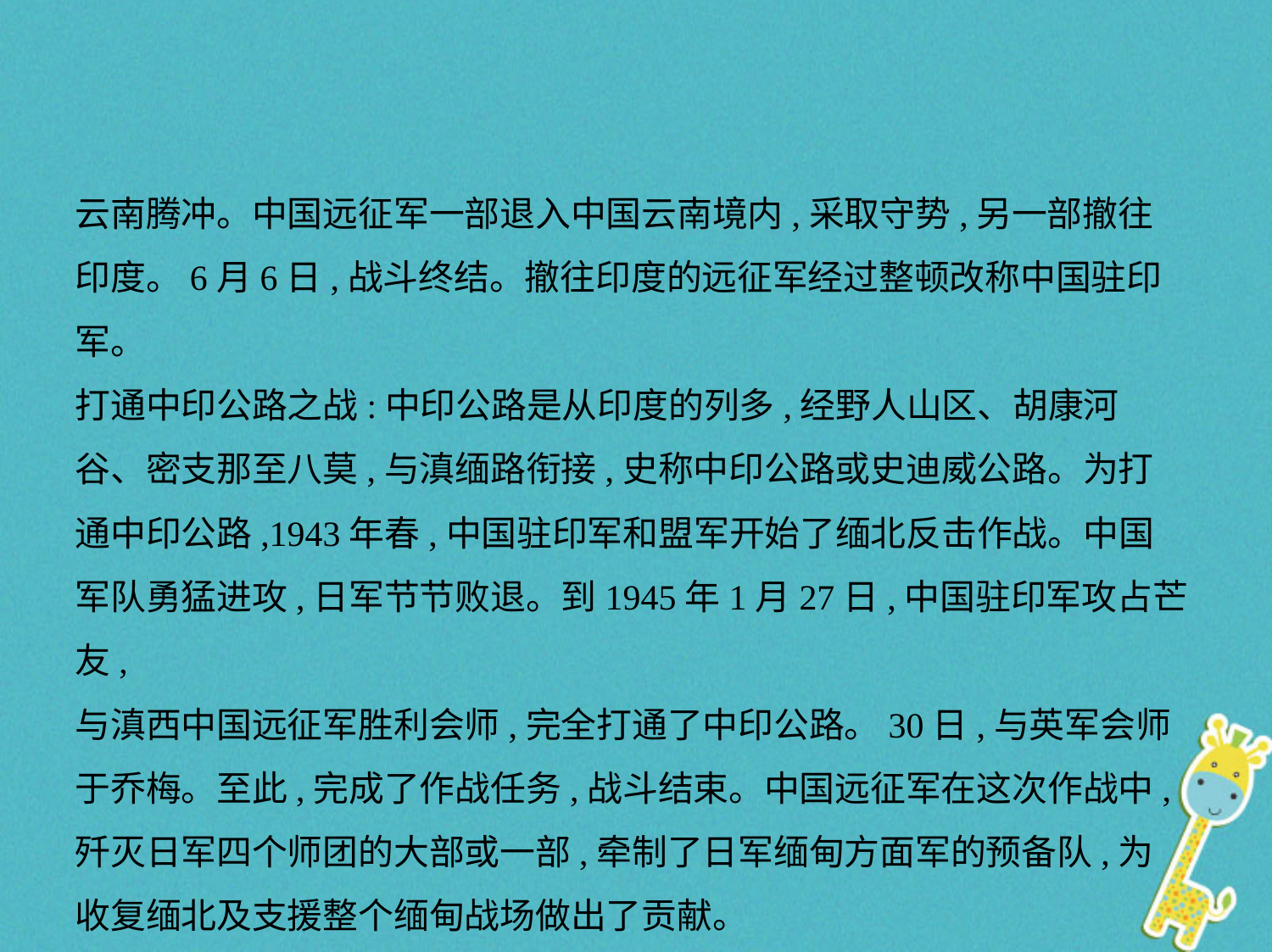

云南腾冲。中国远征军一部退入中国云南境内,采取守势,另一部撤往
印度。6月6日,战斗终结。撤往印度的远征军经过整顿改称中国驻印军。
打通中印公路之战:中印公路是从印度的列多,经野人山区、胡康河
谷、密支那至八莫,与滇缅路衔接,史称中印公路或史迪威公路。为打
通中印公路,1943年春,中国驻印军和盟军开始了缅北反击作战。中国
军队勇猛进攻,日军节节败退。到1945年1月27日,中国驻印军攻占芒友,
与滇西中国远征军胜利会师,完全打通了中印公路。30日,与英军会师
于乔梅。至此,完成了作战任务,战斗结束。中国远征军在这次作战中,
歼灭日军四个师团的大部或一部,牵制了日军缅甸方面军的预备队,为
收复缅北及支援整个缅甸战场做出了贡献。